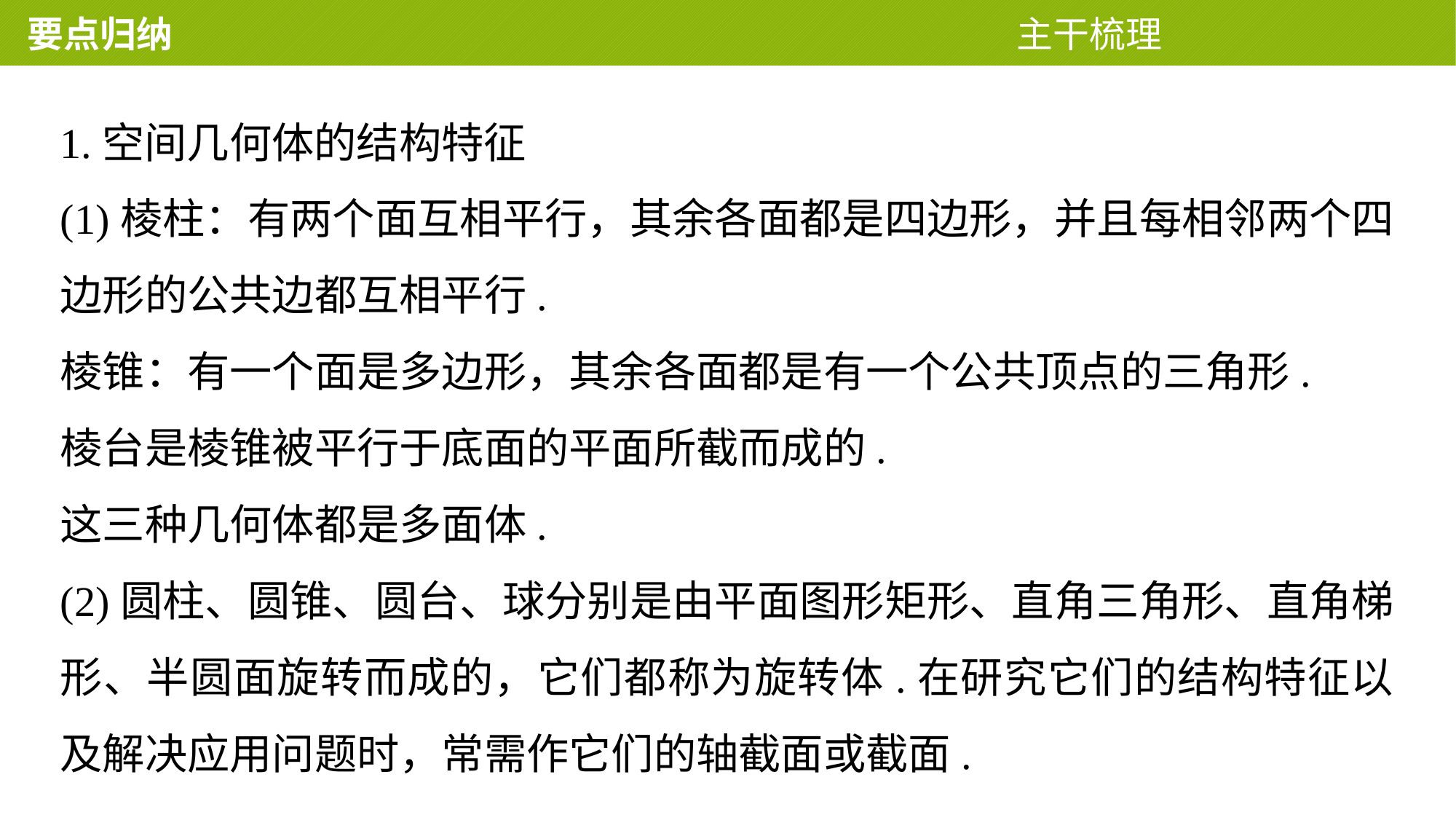

要点归纳                                                                                                       主干梳理
1.空间几何体的结构特征
(1)棱柱：有两个面互相平行，其余各面都是四边形，并且每相邻两个四边形的公共边都互相平行.
棱锥：有一个面是多边形，其余各面都是有一个公共顶点的三角形.
棱台是棱锥被平行于底面的平面所截而成的.
这三种几何体都是多面体.
(2)圆柱、圆锥、圆台、球分别是由平面图形矩形、直角三角形、直角梯形、半圆面旋转而成的，它们都称为旋转体.在研究它们的结构特征以及解决应用问题时，常需作它们的轴截面或截面.